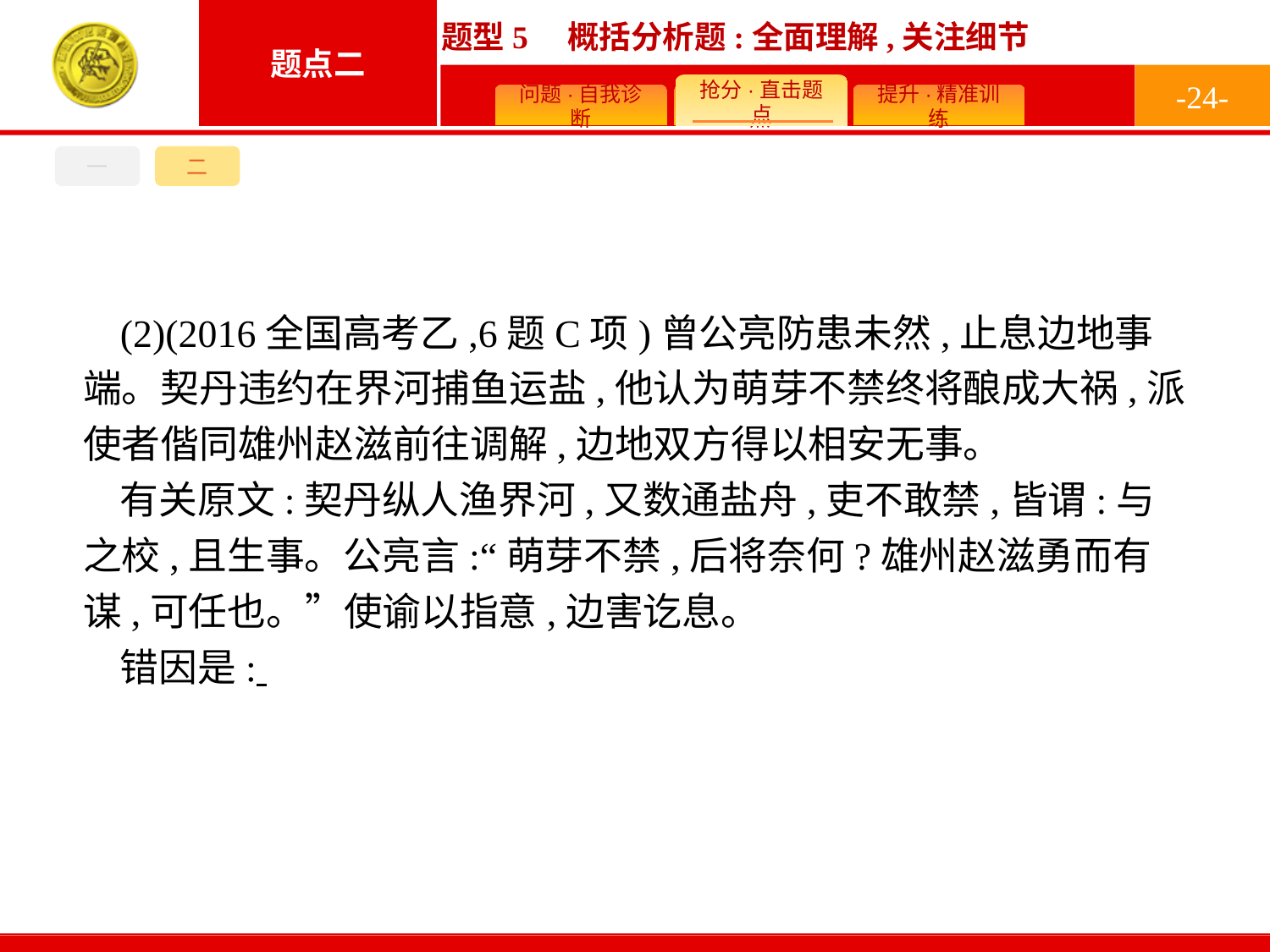

-24-
一
二
(2)(2016全国高考乙,6题C项)曾公亮防患未然,止息边地事端。契丹违约在界河捕鱼运盐,他认为萌芽不禁终将酿成大祸,派使者偕同雄州赵滋前往调解,边地双方得以相安无事。
有关原文:契丹纵人渔界河,又数通盐舟,吏不敢禁,皆谓:与之校,且生事。公亮言:“萌芽不禁,后将奈何?雄州赵滋勇而有谋,可任也。”使谕以指意,边害讫息。
错因是: